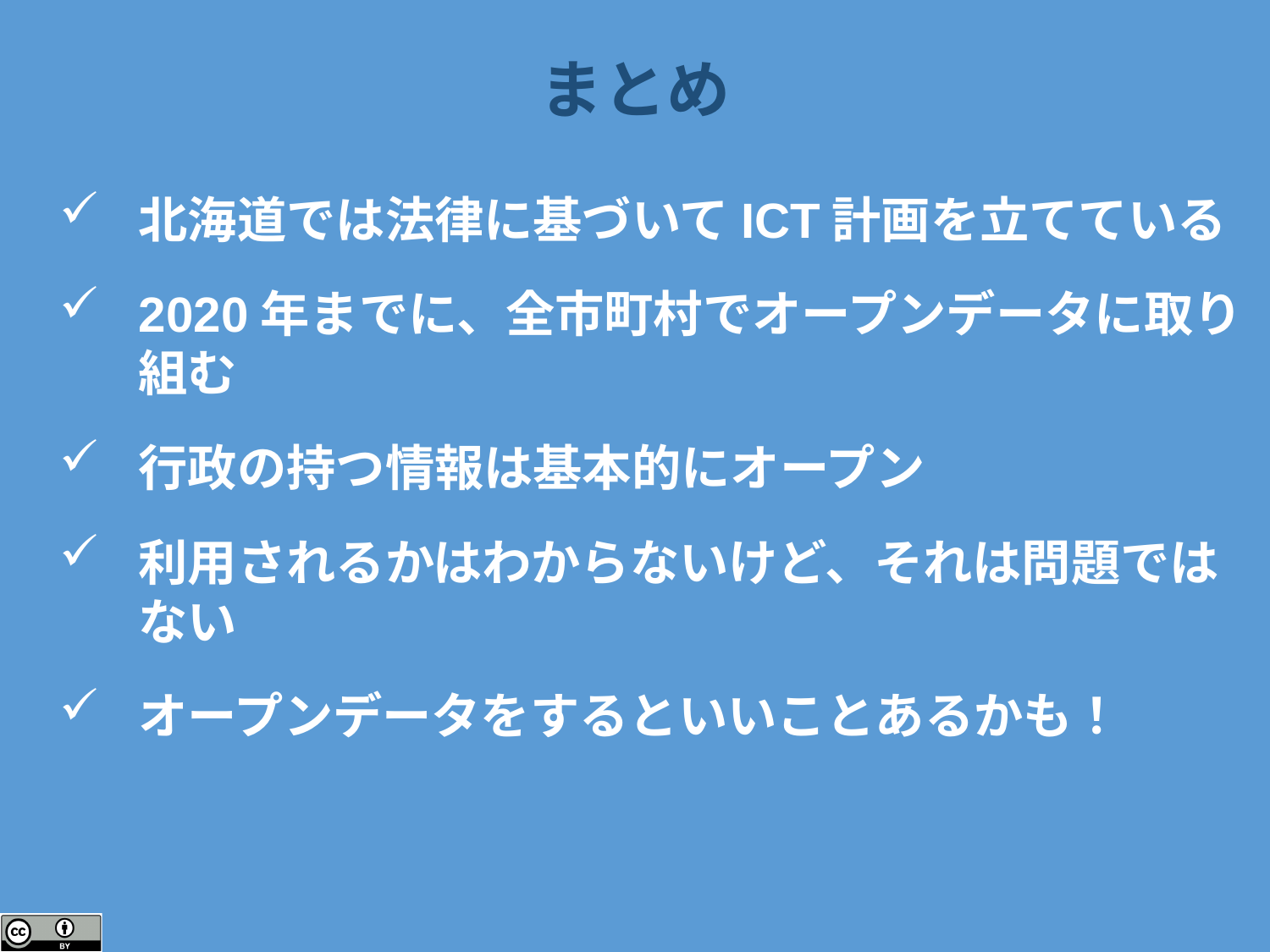

まとめ
北海道では法律に基づいてICT計画を立てている
2020年までに、全市町村でオープンデータに取り組む
行政の持つ情報は基本的にオープン
利用されるかはわからないけど、それは問題ではない
オープンデータをするといいことあるかも！